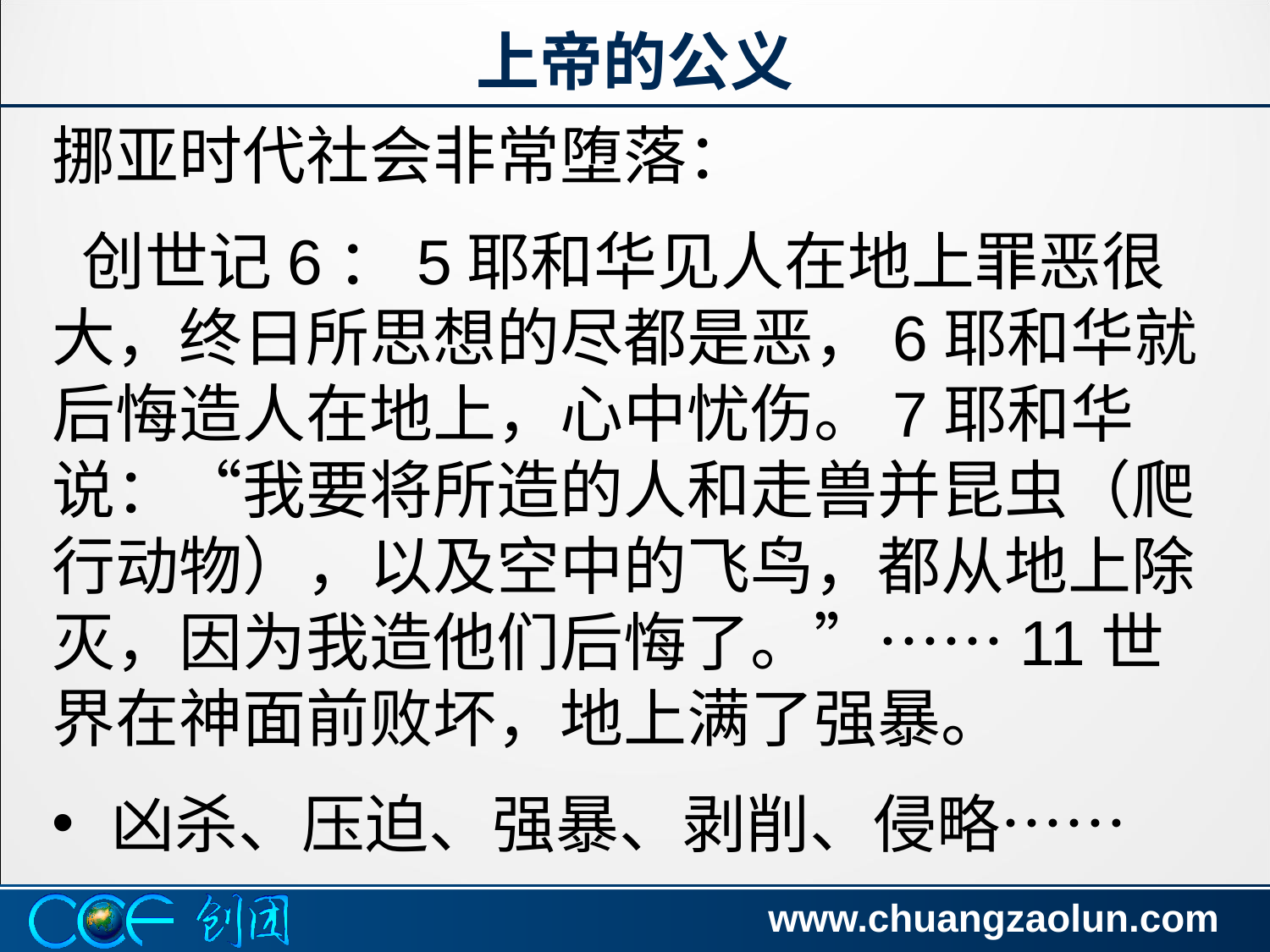

# 上帝的公义
挪亚时代社会非常堕落：

 创世记6：5耶和华见人在地上罪恶很大，终日所思想的尽都是恶，6耶和华就后悔造人在地上，心中忧伤。7耶和华说：“我要将所造的人和走兽并昆虫（爬行动物），以及空中的飞鸟，都从地上除灭，因为我造他们后悔了。”……11世界在神面前败坏，地上满了强暴。

 凶杀、压迫、强暴、剥削、侵略……